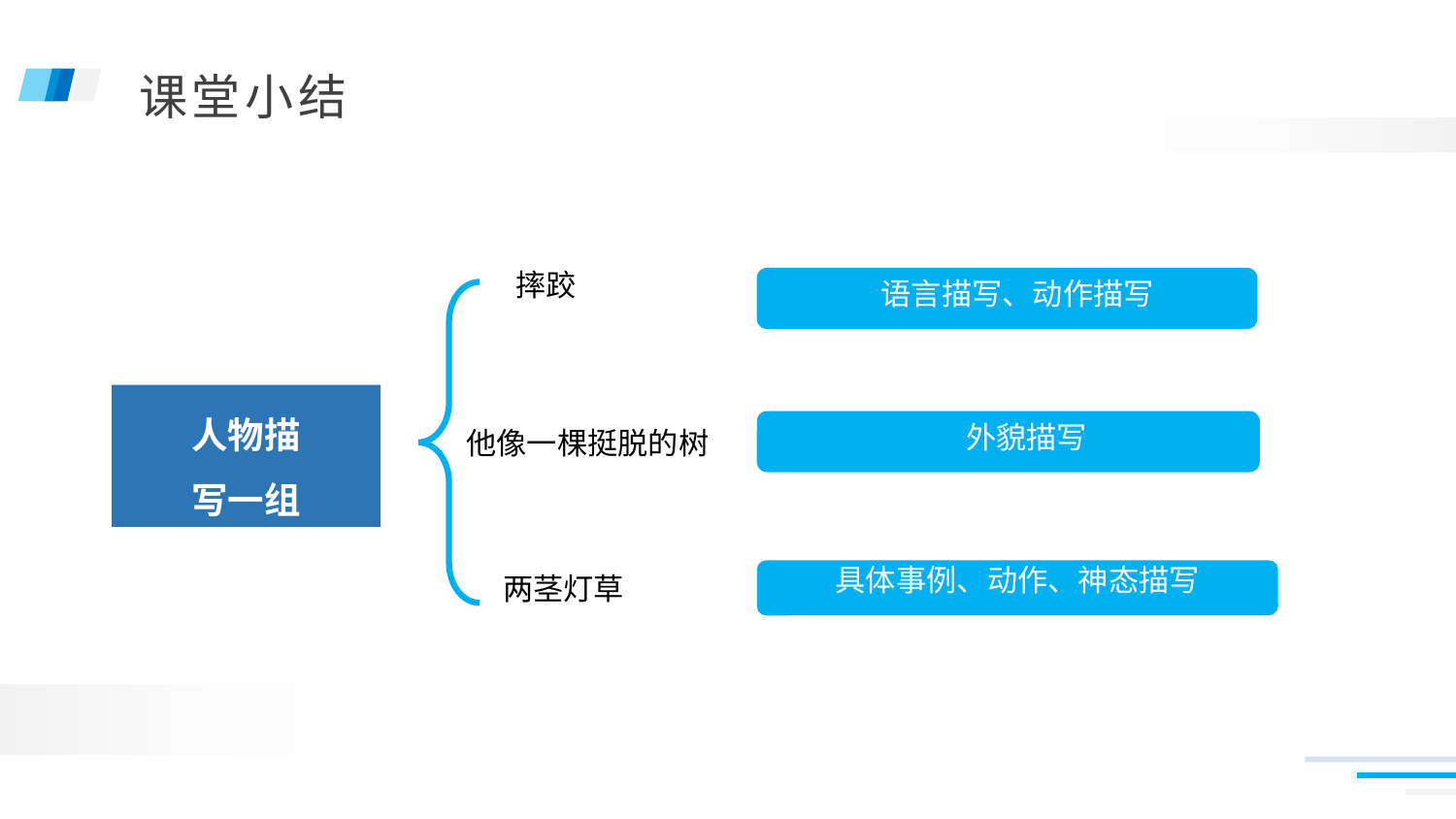

摔跤

语言描写、动作描写

人物描
写一组

外貌描写
他像一棵挺脱的树
具体事例、动作、神态描写

两茎灯草